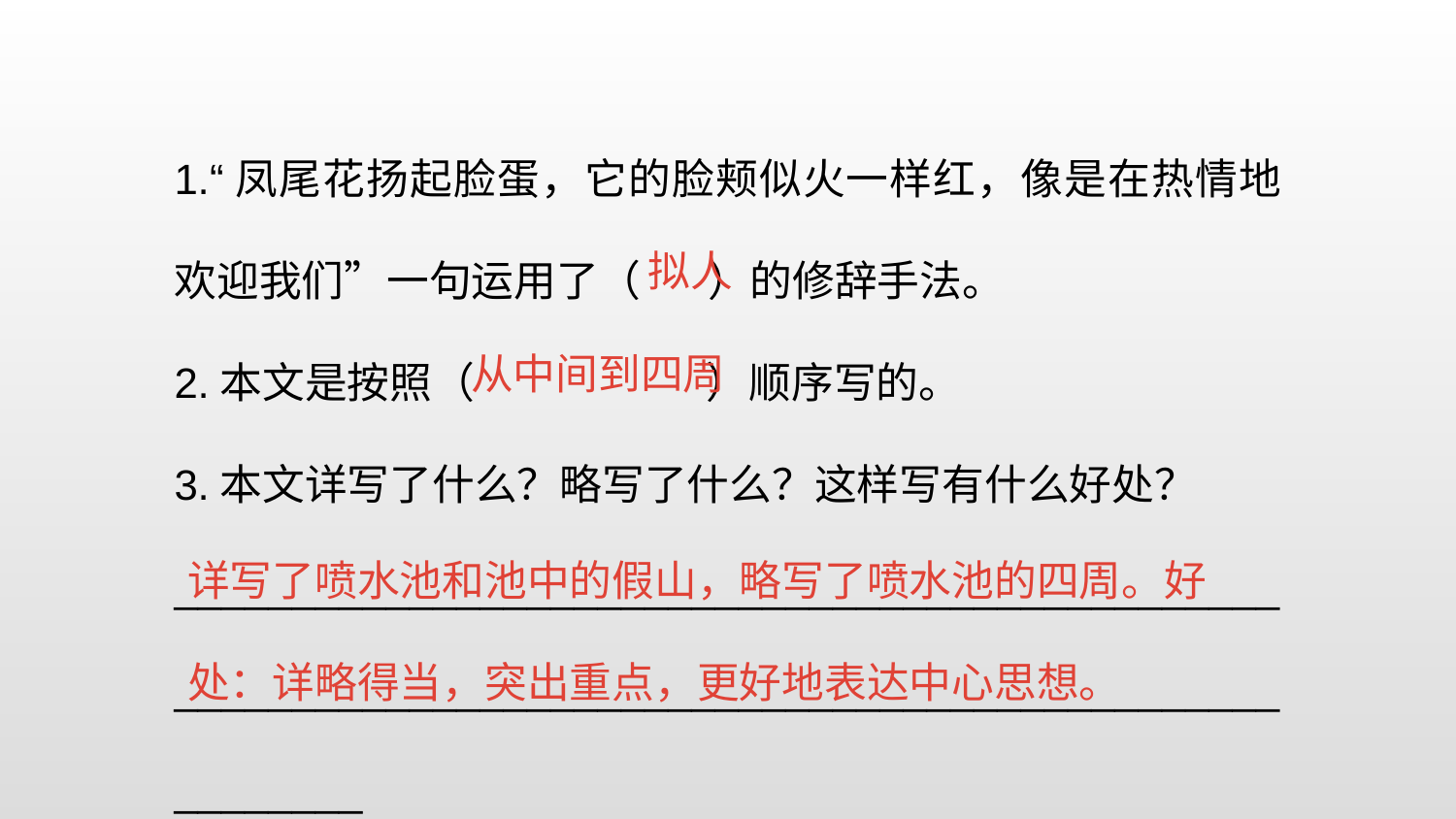

1.“凤尾花扬起脸蛋，它的脸颊似火一样红，像是在热情地欢迎我们”一句运用了（       ）的修辞手法。
2.本文是按照（　　　           ）顺序写的。
3.本文详写了什么？略写了什么？这样写有什么好处？
______________________________________________________________________________________________________
拟人
从中间到四周
详写了喷水池和池中的假山，略写了喷水池的四周。好处：详略得当，突出重点，更好地表达中心思想。